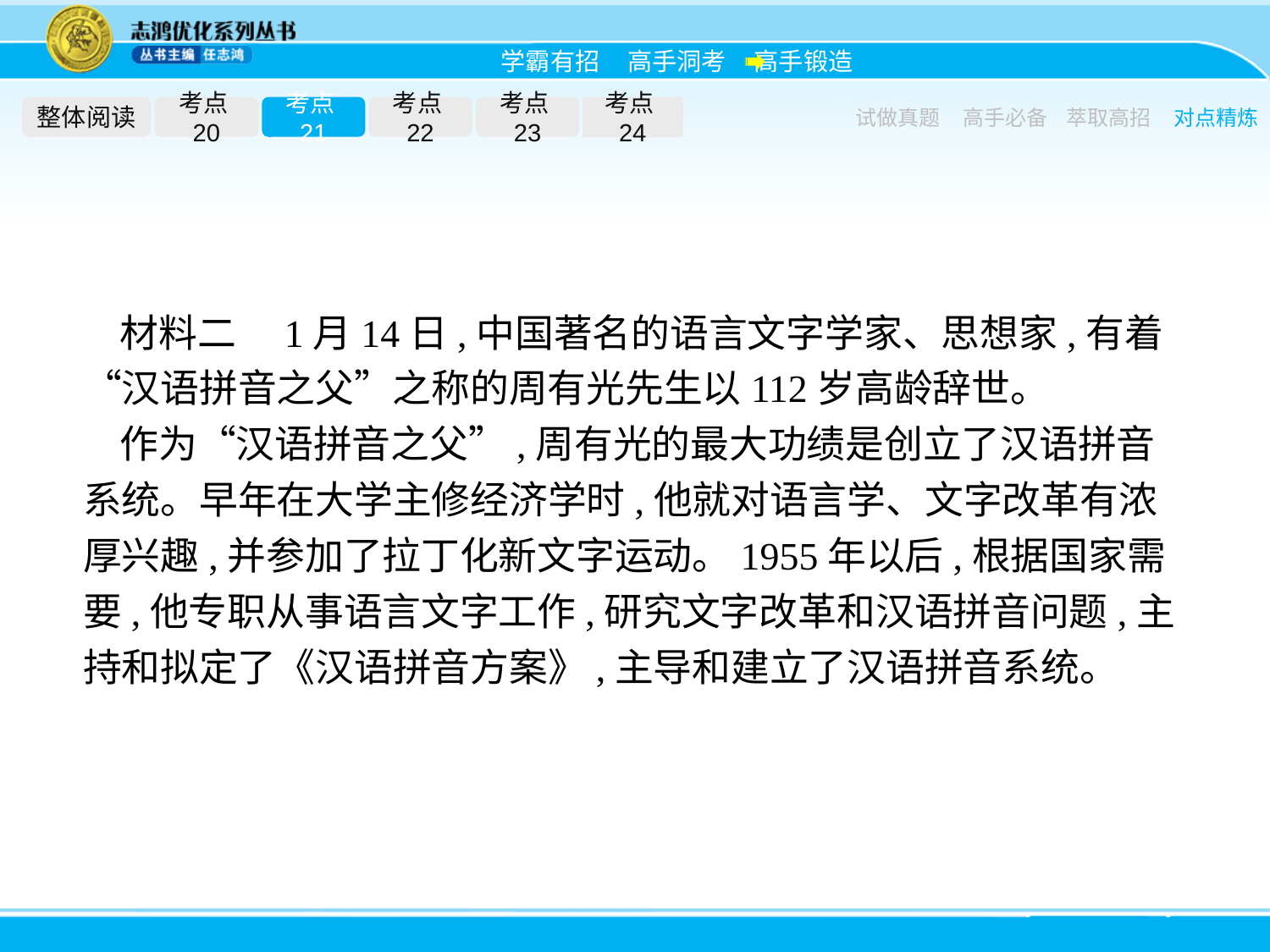

整体阅读
考点20
考点21
考点22
考点23
考点24
试做真题
高手必备
萃取高招
对点精炼
材料二　1月14日,中国著名的语言文字学家、思想家,有着“汉语拼音之父”之称的周有光先生以112岁高龄辞世。
作为“汉语拼音之父”,周有光的最大功绩是创立了汉语拼音系统。早年在大学主修经济学时,他就对语言学、文字改革有浓厚兴趣,并参加了拉丁化新文字运动。1955年以后,根据国家需要,他专职从事语言文字工作,研究文字改革和汉语拼音问题,主持和拟定了《汉语拼音方案》,主导和建立了汉语拼音系统。